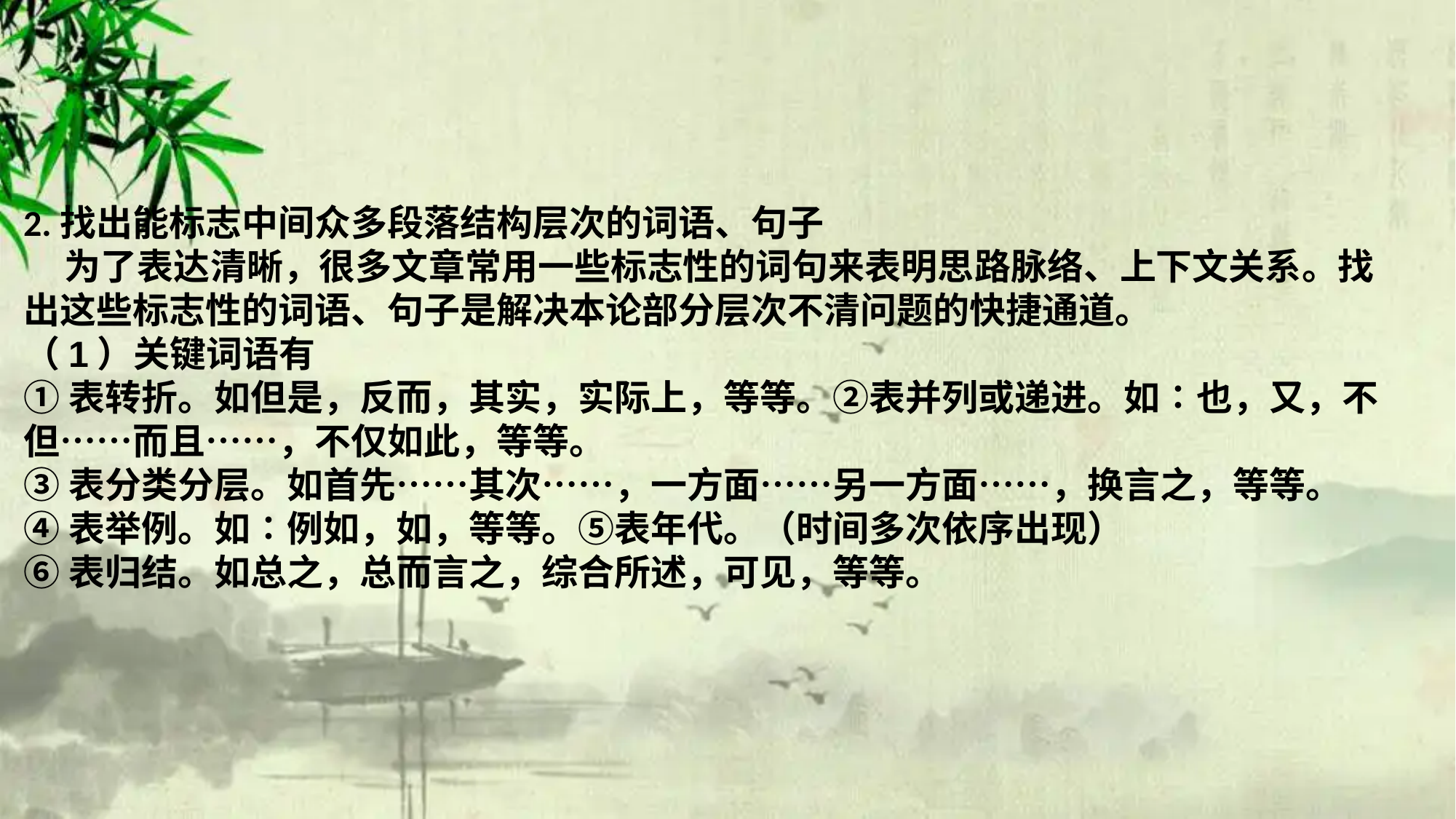

2.找出能标志中间众多段落结构层次的词语、句子
    为了表达清晰，很多文章常用一些标志性的词句来表明思路脉络、上下文关系。找出这些标志性的词语、句子是解决本论部分层次不清问题的快捷通道。
（1）关键词语有
①表转折。如但是，反而，其实，实际上，等等。②表并列或递进。如∶也，又，不但……而且……，不仅如此，等等。
③表分类分层。如首先……其次……，一方面……另一方面……，换言之，等等。
④表举例。如∶例如，如，等等。⑤表年代。（时间多次依序出现）
⑥表归结。如总之，总而言之，综合所述，可见，等等。